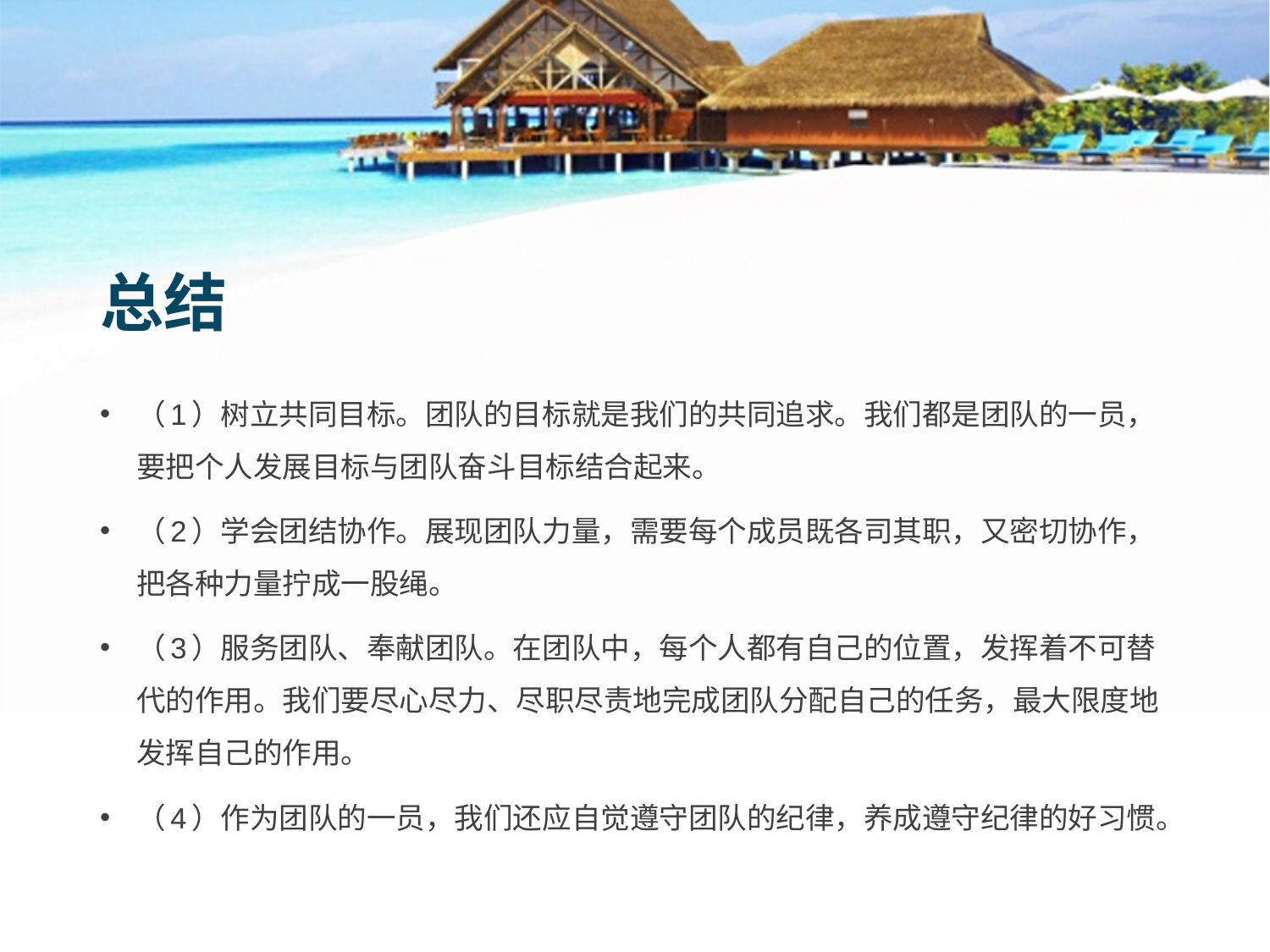

总结
（1）树立共同目标。团队的目标就是我们的共同追求。我们都是团队的一员，要把个人发展目标与团队奋斗目标结合起来。
（2）学会团结协作。展现团队力量，需要每个成员既各司其职，又密切协作，把各种力量拧成一股绳。
（3）服务团队、奉献团队。在团队中，每个人都有自己的位置，发挥着不可替代的作用。我们要尽心尽力、尽职尽责地完成团队分配自己的任务，最大限度地发挥自己的作用。
（4）作为团队的一员，我们还应自觉遵守团队的纪律，养成遵守纪律的好习惯。